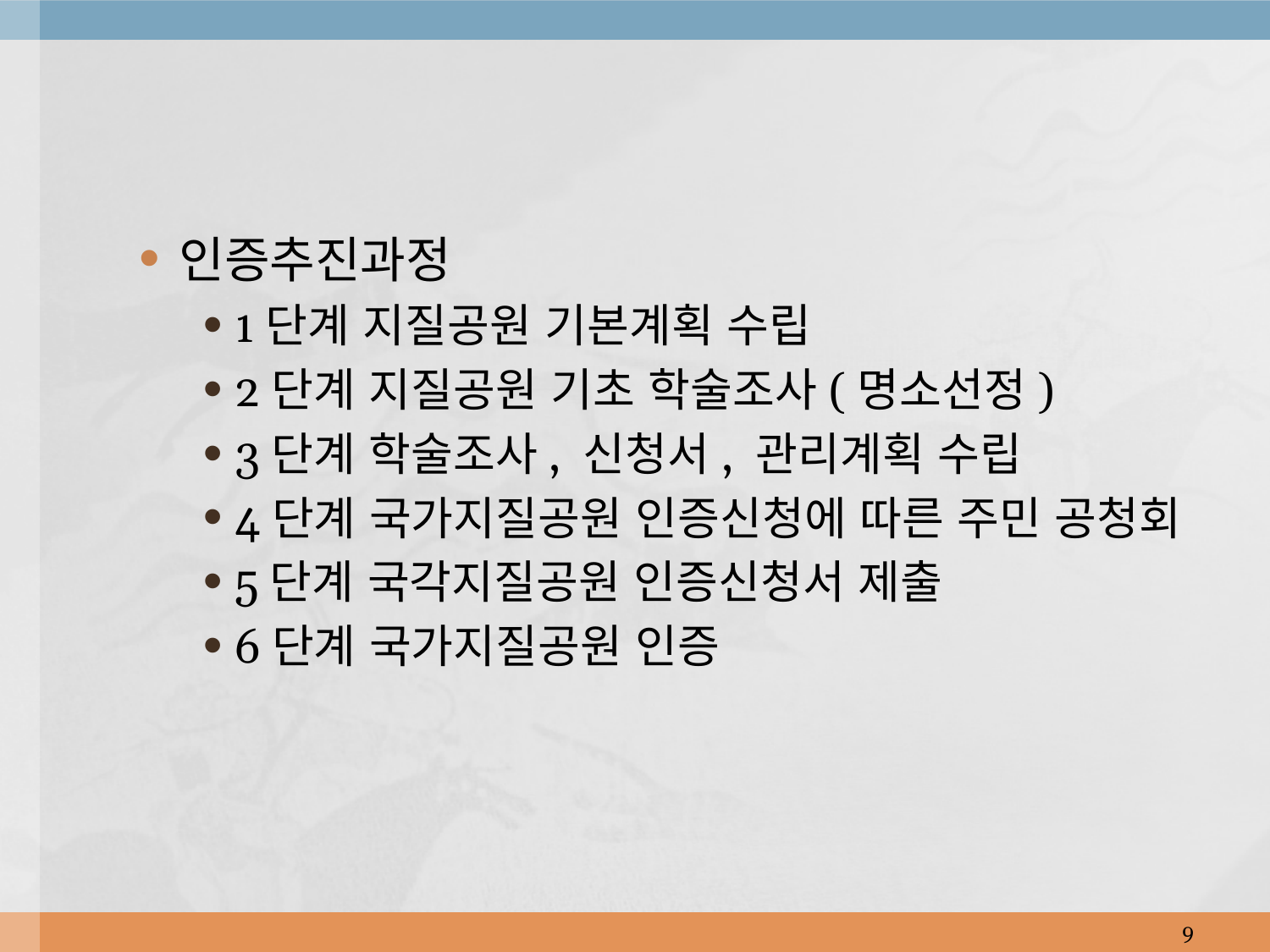

인증추진과정
1단계 지질공원 기본계획 수립
2단계 지질공원 기초 학술조사(명소선정)
3단계 학술조사, 신청서, 관리계획 수립
4단계 국가지질공원 인증신청에 따른 주민 공청회
5단계 국각지질공원 인증신청서 제출
6단계 국가지질공원 인증

9